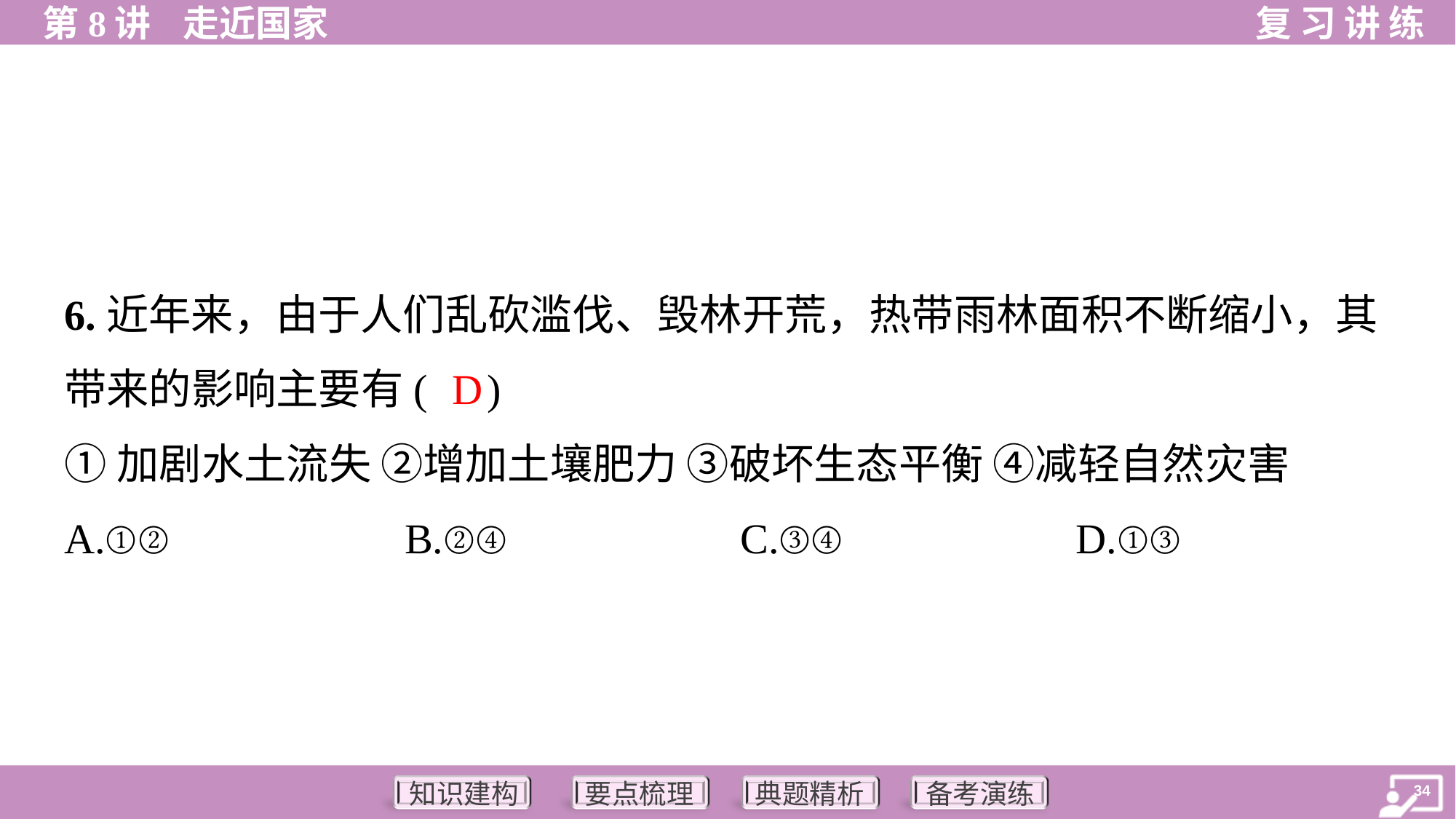

6.近年来，由于人们乱砍滥伐、毁林开荒，热带雨林面积不断缩小，其
带来的影响主要有(     )
D
①加剧水土流失 ②增加土壤肥力 ③破坏生态平衡 ④减轻自然灾害
A.①②	B.②④	C.③④	D.①③